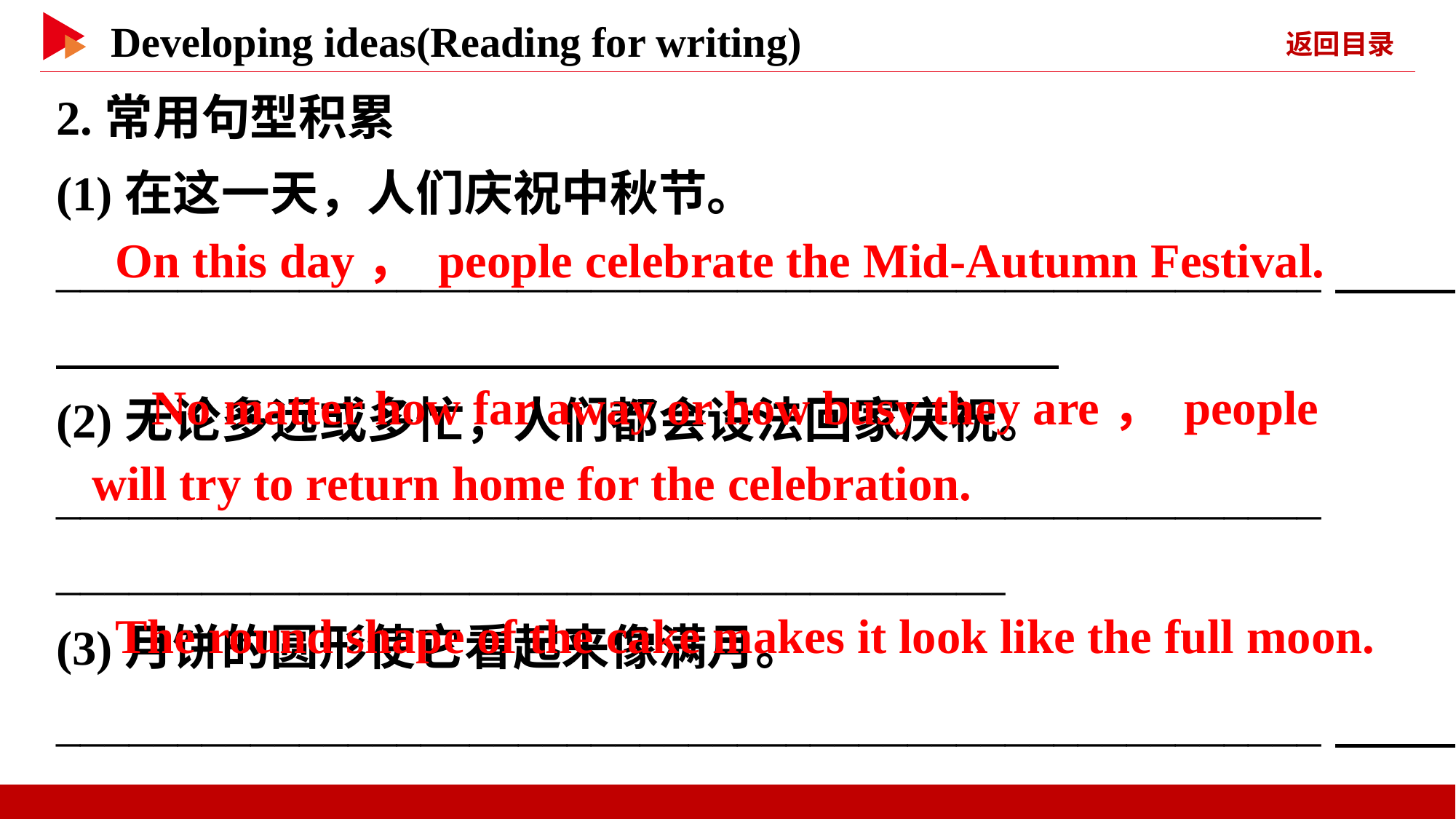

2.常用句型积累
(1)在这一天，人们庆祝中秋节。
____________________________________________________
(2)无论多远或多忙，人们都会设法回家庆祝。
____________________________________________________
_______________________________________
(3)月饼的圆形使它看起来像满月。
____________________________________________________
　On this day， people celebrate the Mid-Autumn Festival.
　No matter how far away or how busy they are， people will try to return home for the celebration.
　The round shape of the cake makes it look like the full moon.